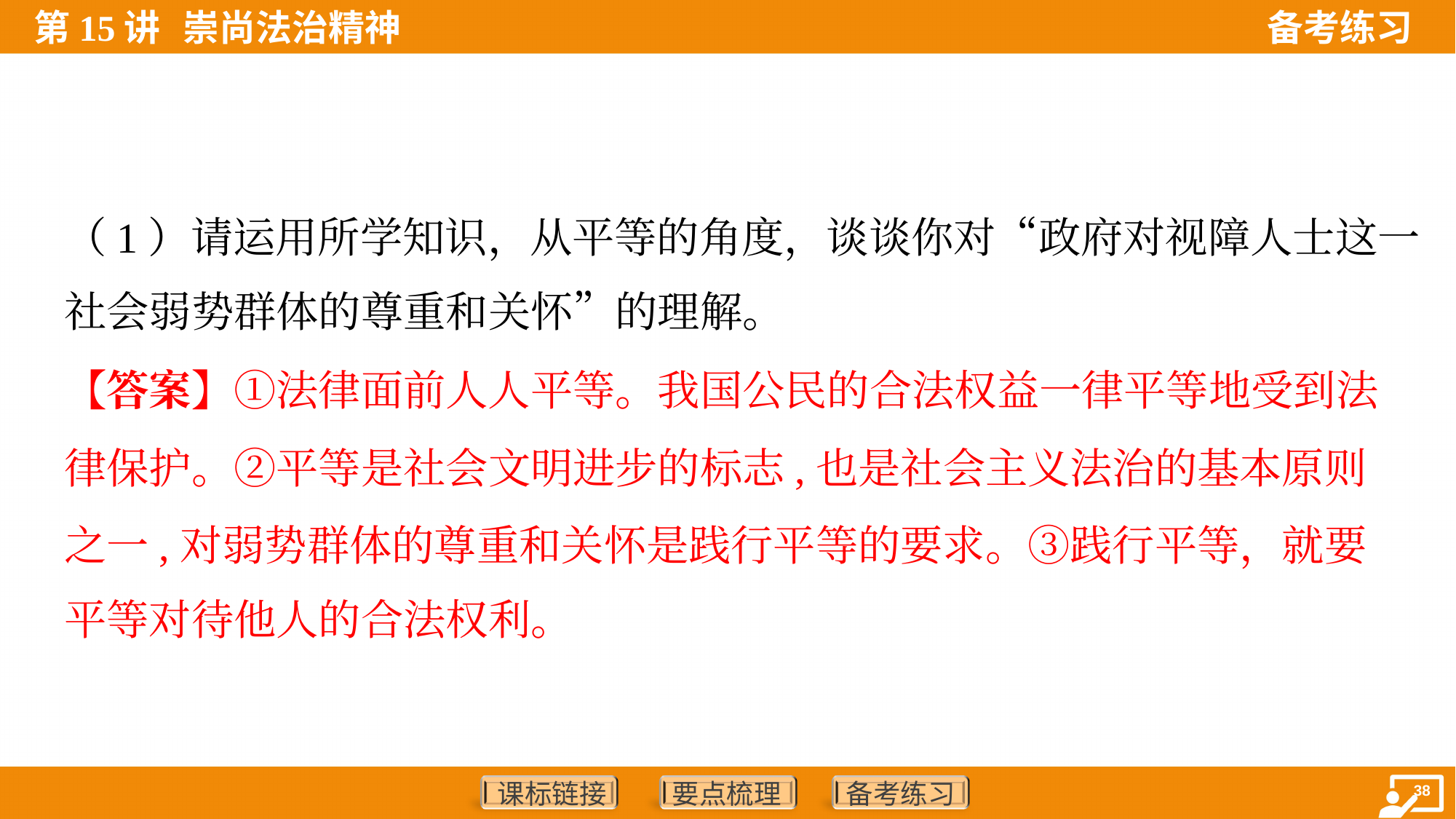

（1）请运用所学知识，从平等的角度，谈谈你对“政府对视障人士这一
社会弱势群体的尊重和关怀”的理解。
【答案】①法律面前人人平等。我国公民的合法权益一律平等地受到法
律保护。②平等是社会文明进步的标志,也是社会主义法治的基本原则
之一,对弱势群体的尊重和关怀是践行平等的要求。③践行平等，就要
平等对待他人的合法权利。